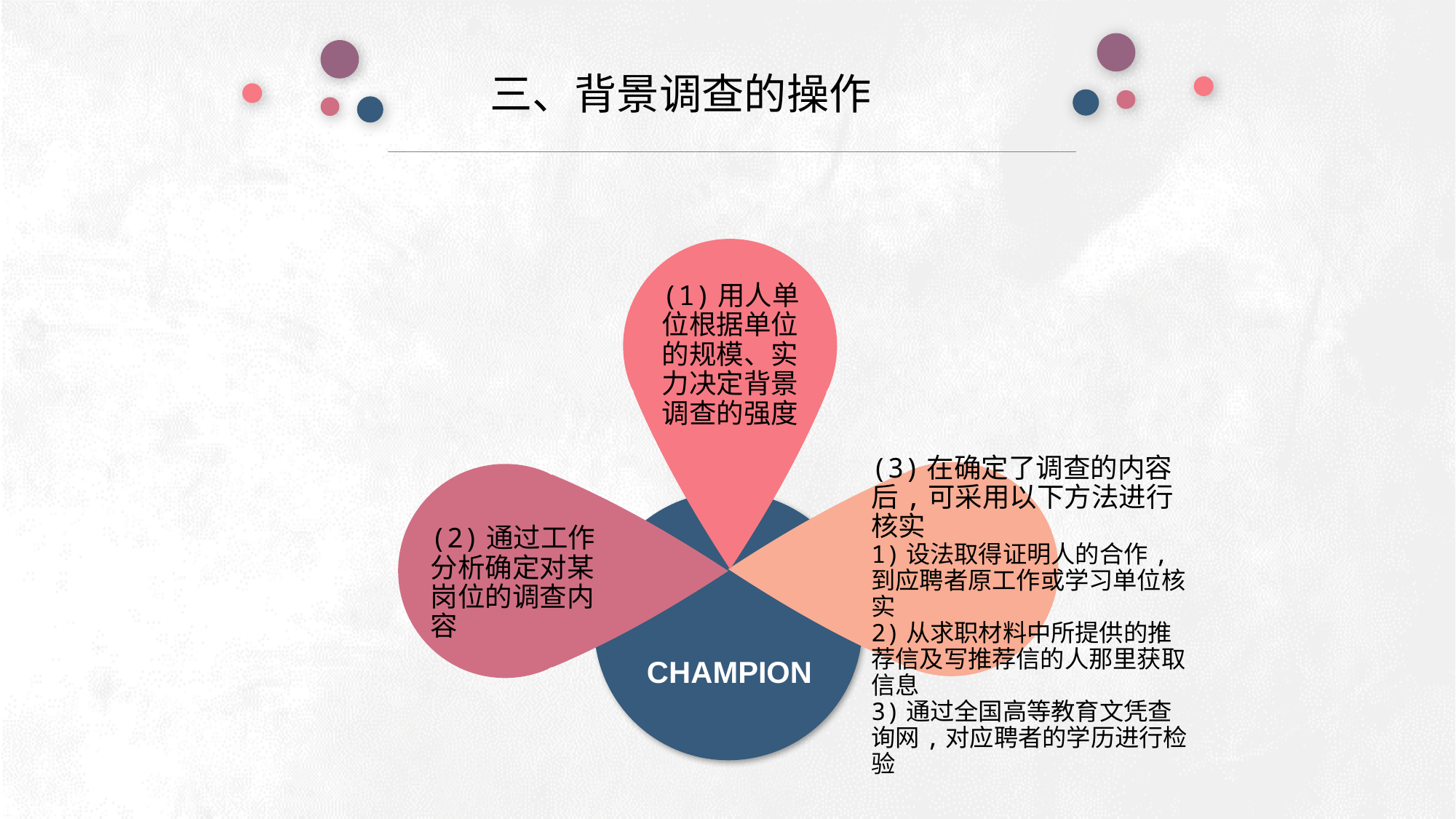

三、背景调查的操作

e7d195523061f1c0deeec63e560781cfd59afb0ea006f2a87ABB68BF51EA6619813959095094C18C62A12F549504892A4AAA8C1554C6663626E05CA27F281A14E6983772AFC3FB97135759321DEA3D70CCCB10945EC5A0322096E752803368C2184698845E3CCD6DB7F651295A8E4F3FDC19EA64A2B4A4AC1434B55AAE41CF0BF61B375C23F3039959E085EE760725AA

(1)用人单位根据单位的规模、实力决定背景调查的强度
(3)在确定了调查的内容后,可采用以下方法进行核实
1)设法取得证明人的合作,到应聘者原工作或学习单位核实
2)从求职材料中所提供的推荐信及写推荐信的人那里获取信息
3)通过全国高等教育文凭查询网,对应聘者的学历进行检验

CHAMPION

(2)通过工作分析确定对某岗位的调查内容